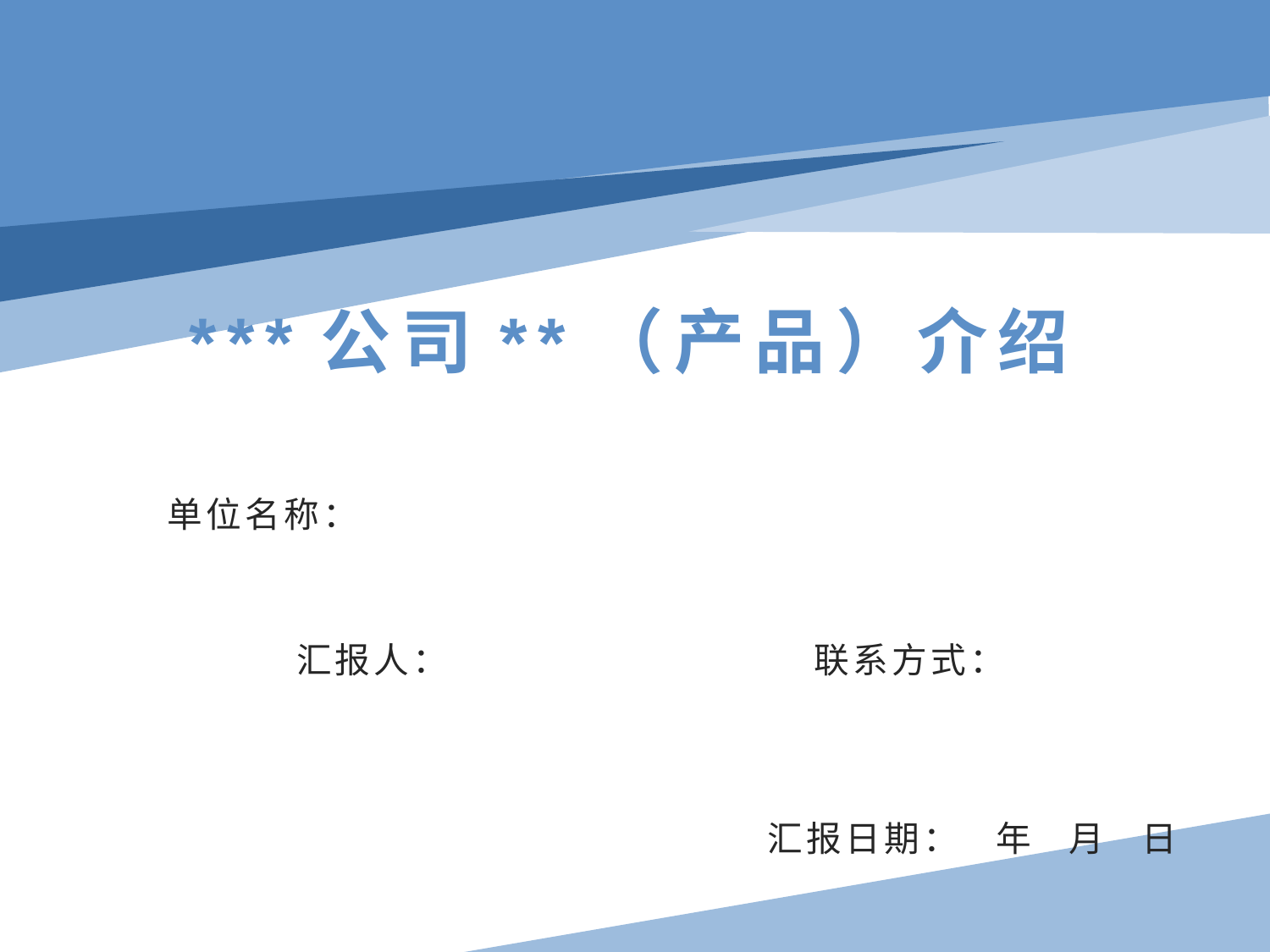

# ***公司**（产品）介绍
单位名称：
汇报人：
联系方式：
汇报日期：   年   月   日